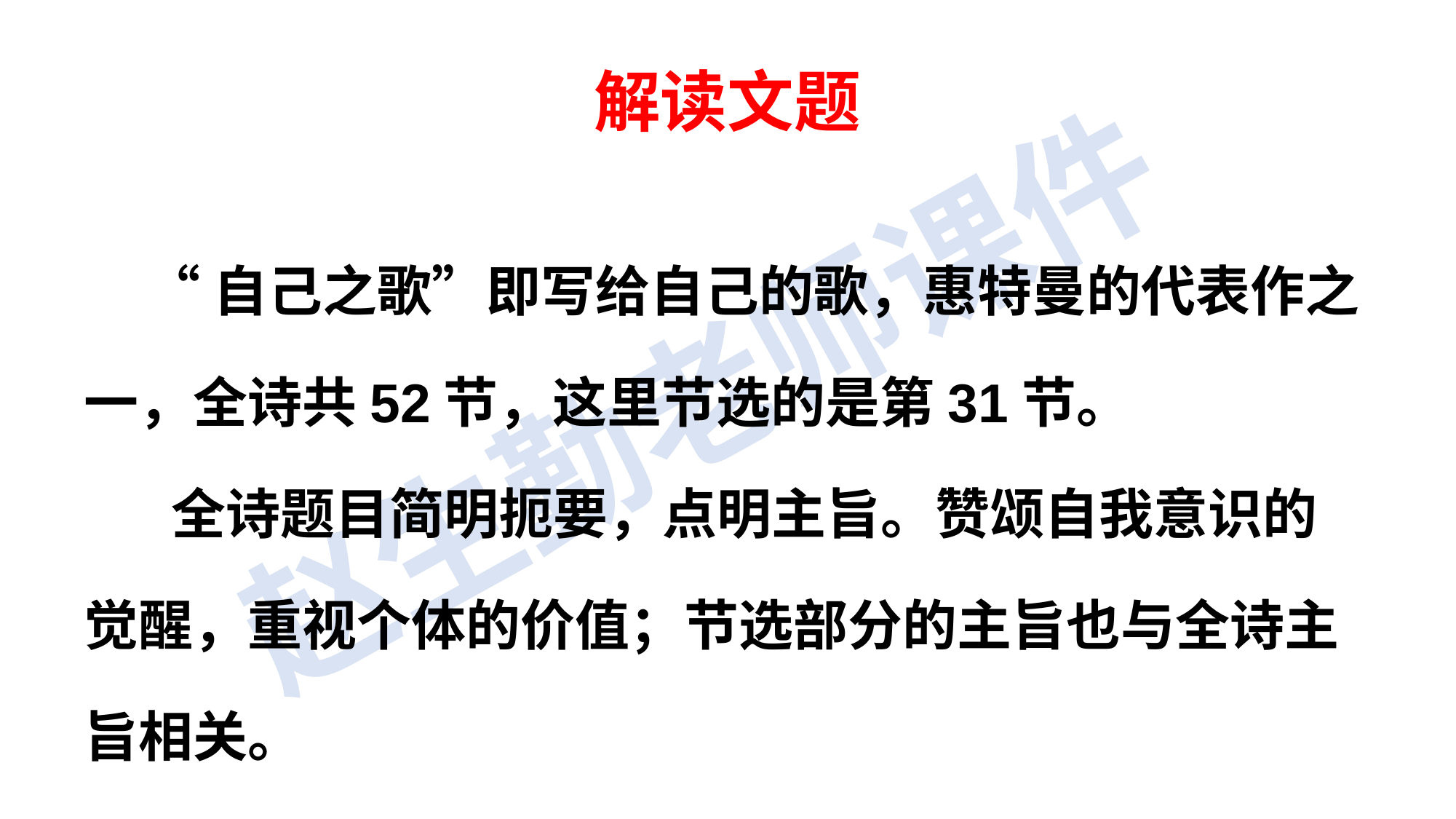

解读文题
     “自己之歌”即写给自己的歌，惠特曼的代表作之一，全诗共52节，这里节选的是第31节。
      全诗题目简明扼要，点明主旨。赞颂自我意识的觉醒，重视个体的价值；节选部分的主旨也与全诗主旨相关。